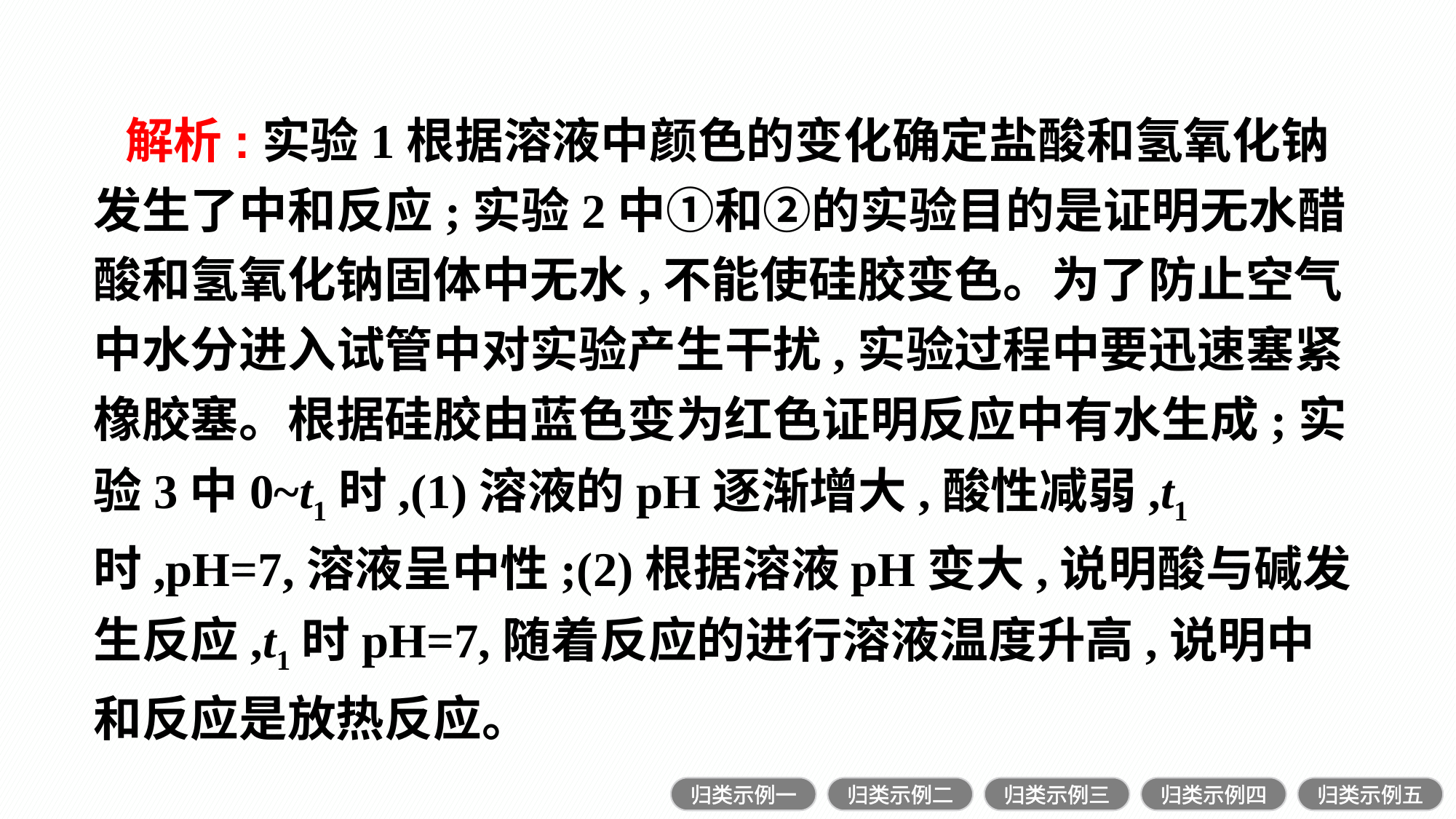

解析:实验1根据溶液中颜色的变化确定盐酸和氢氧化钠发生了中和反应;实验2中①和②的实验目的是证明无水醋酸和氢氧化钠固体中无水,不能使硅胶变色。为了防止空气中水分进入试管中对实验产生干扰,实验过程中要迅速塞紧橡胶塞。根据硅胶由蓝色变为红色证明反应中有水生成;实验3中0~t1时,(1)溶液的pH逐渐增大,酸性减弱,t1时,pH=7,溶液呈中性;(2)根据溶液pH变大,说明酸与碱发生反应,t1时pH=7,随着反应的进行溶液温度升高,说明中和反应是放热反应。